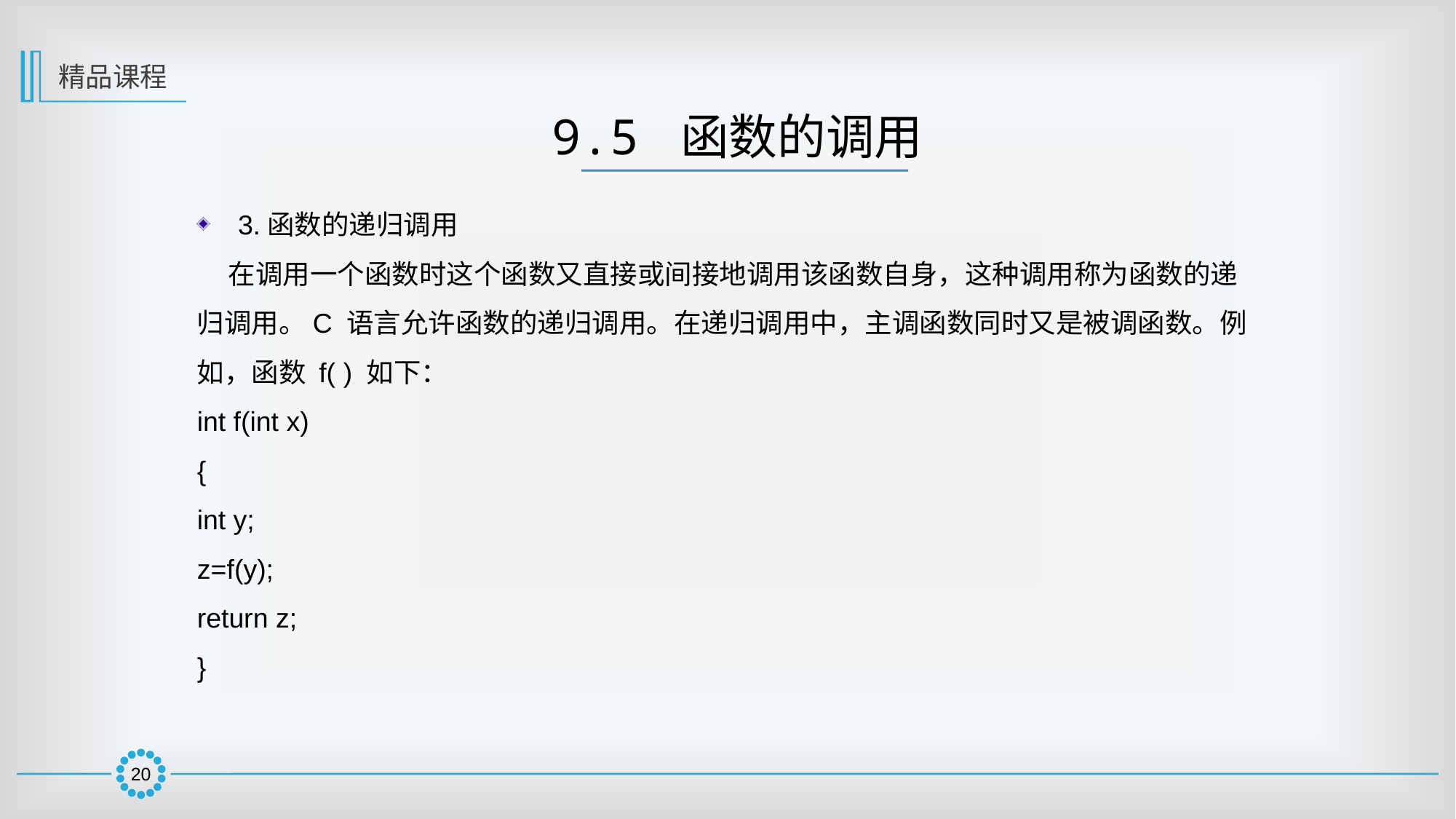

精品课程
9.5 函数的调用

3.函数的递归调用
    在调用一个函数时这个函数又直接或间接地调用该函数自身，这种调用称为函数的递归调用。C 语言允许函数的递归调用。在递归调用中，主调函数同时又是被调函数。例如，函数 f( ) 如下：
int f(int x)
{
int y;
z=f(y);
return z;
}

20